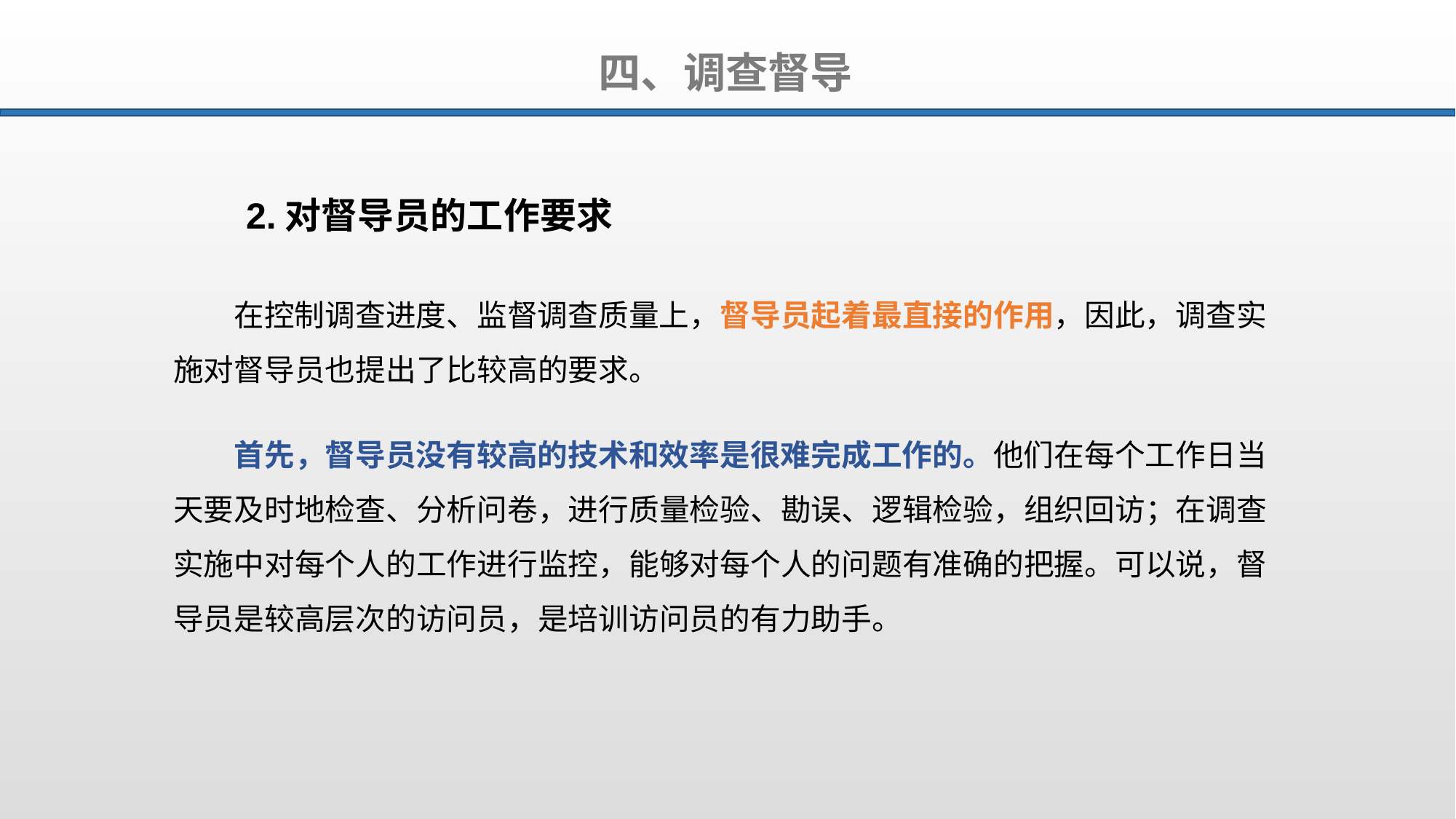

四、调查督导

2.对督导员的工作要求
在控制调查进度、监督调查质量上，督导员起着最直接的作用，因此，调查实施对督导员也提出了比较高的要求。
首先，督导员没有较高的技术和效率是很难完成工作的。他们在每个工作日当天要及时地检查、分析问卷，进行质量检验、勘误、逻辑检验，组织回访；在调查实施中对每个人的工作进行监控，能够对每个人的问题有准确的把握。可以说，督导员是较高层次的访问员，是培训访问员的有力助手。